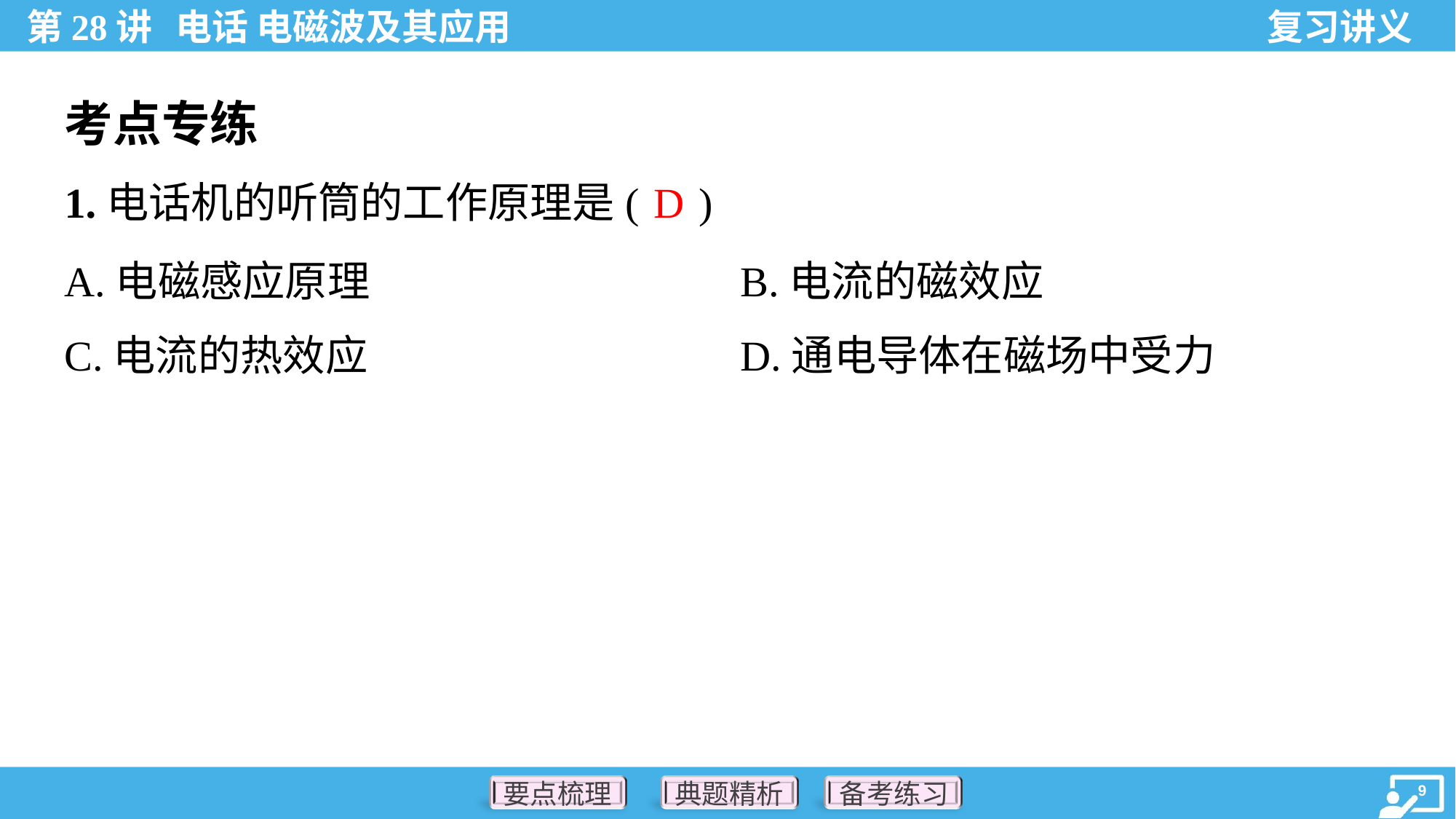

考点专练
D
1.电话机的听筒的工作原理是(     )
A.电磁感应原理	B.电流的磁效应
C.电流的热效应	D.通电导体在磁场中受力